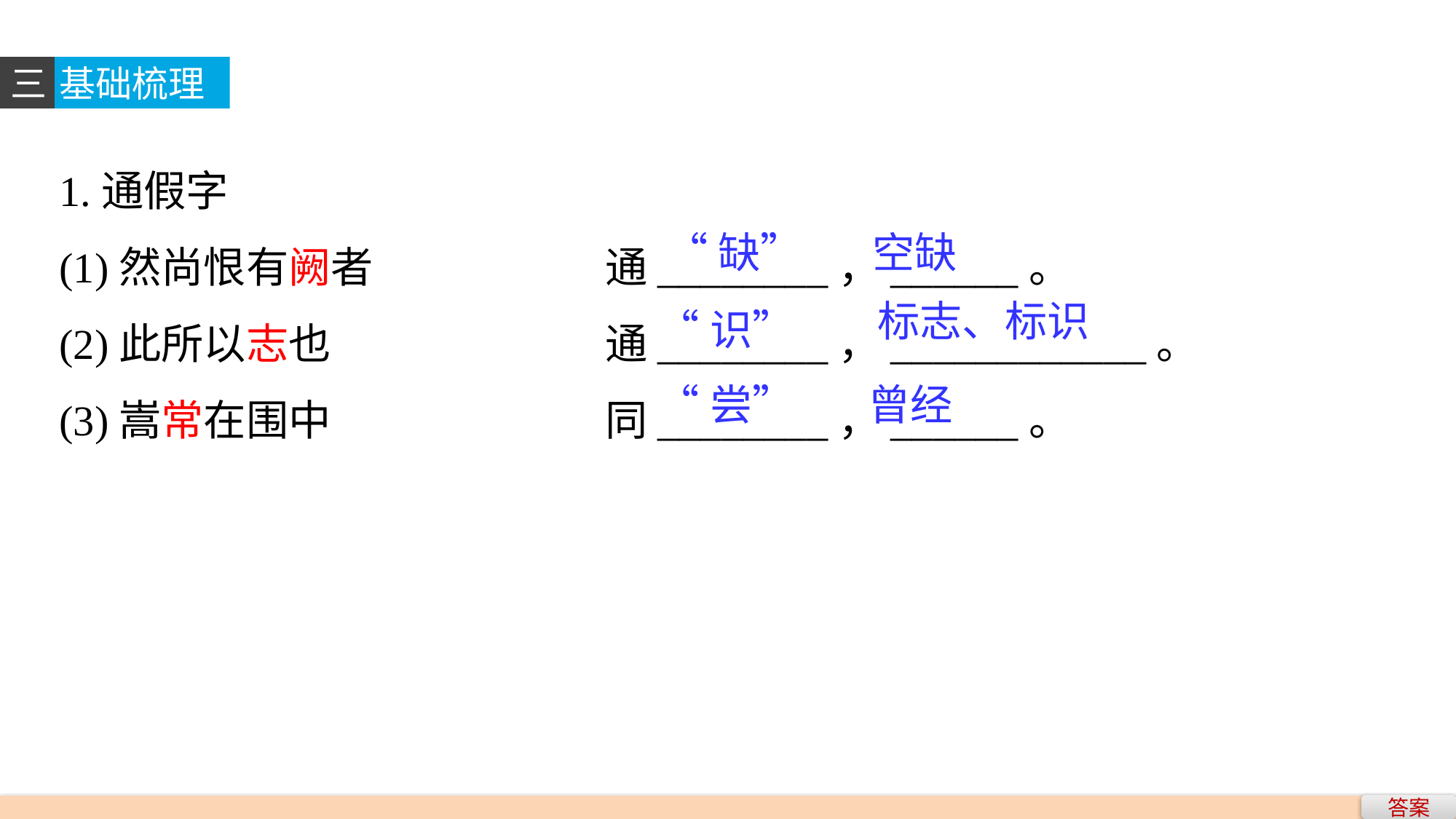

三
基础梳理
1.通假字
(1)然尚恨有阙者　　　　	通________，______。
(2)此所以志也  			通________，____________。
(3)嵩常在围中  			同________，______。
“缺”
空缺
标志、标识
“识”
“尝”
曾经
答案